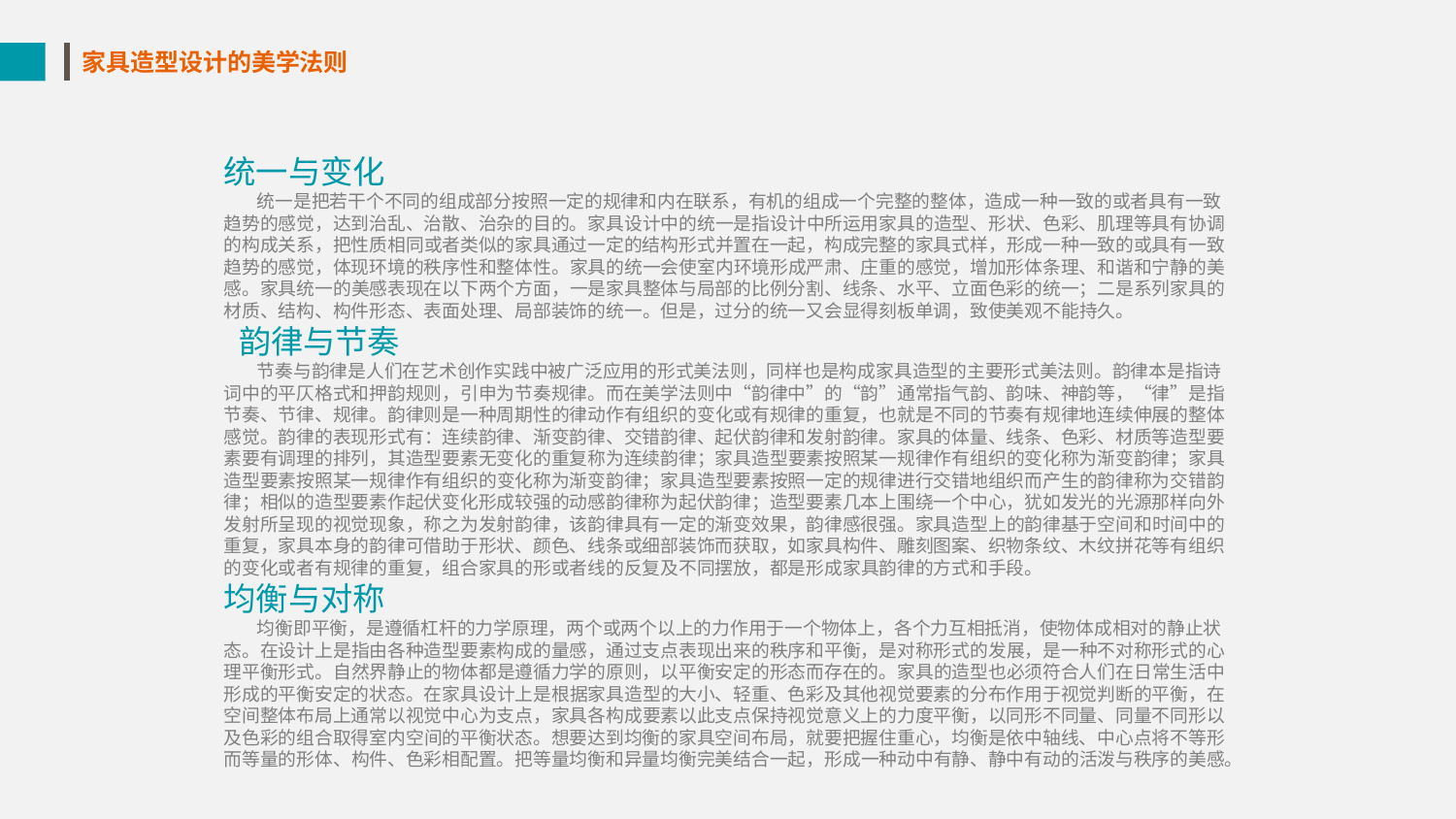

家具造型设计的美学法则

统一与变化
       统一是把若干个不同的组成部分按照一定的规律和内在联系，有机的组成一个完整的整体，造成一种一致的或者具有一致趋势的感觉，达到治乱、治散、治杂的目的。家具设计中的统一是指设计中所运用家具的造型、形状、色彩、肌理等具有协调的构成关系，把性质相同或者类似的家具通过一定的结构形式并置在一起，构成完整的家具式样，形成一种一致的或具有一致趋势的感觉，体现环境的秩序性和整体性。家具的统一会使室内环境形成严肃、庄重的感觉，增加形体条理、和谐和宁静的美感。家具统一的美感表现在以下两个方面，一是家具整体与局部的比例分割、线条、水平、立面色彩的统一；二是系列家具的材质、结构、构件形态、表面处理、局部装饰的统一。但是，过分的统一又会显得刻板单调，致使美观不能持久。
 韵律与节奏
       节奏与韵律是人们在艺术创作实践中被广泛应用的形式美法则，同样也是构成家具造型的主要形式美法则。韵律本是指诗词中的平仄格式和押韵规则，引申为节奏规律。而在美学法则中“韵律中”的“韵”通常指气韵、韵味、神韵等，“律”是指节奏、节律、规律。韵律则是一种周期性的律动作有组织的变化或有规律的重复，也就是不同的节奏有规律地连续伸展的整体感觉。韵律的表现形式有：连续韵律、渐变韵律、交错韵律、起伏韵律和发射韵律。家具的体量、线条、色彩、材质等造型要素要有调理的排列，其造型要素无变化的重复称为连续韵律；家具造型要素按照某一规律作有组织的变化称为渐变韵律；家具造型要素按照某一规律作有组织的变化称为渐变韵律；家具造型要素按照一定的规律进行交错地组织而产生的韵律称为交错韵律；相似的造型要素作起伏变化形成较强的动感韵律称为起伏韵律；造型要素几本上围绕一个中心，犹如发光的光源那样向外发射所呈现的视觉现象，称之为发射韵律，该韵律具有一定的渐变效果，韵律感很强。家具造型上的韵律基于空间和时间中的重复，家具本身的韵律可借助于形状、颜色、线条或细部装饰而获取，如家具构件、雕刻图案、织物条纹、木纹拼花等有组织的变化或者有规律的重复，组合家具的形或者线的反复及不同摆放，都是形成家具韵律的方式和手段。
均衡与对称
       均衡即平衡，是遵循杠杆的力学原理，两个或两个以上的力作用于一个物体上，各个力互相抵消，使物体成相对的静止状态。在设计上是指由各种造型要素构成的量感，通过支点表现出来的秩序和平衡，是对称形式的发展，是一种不对称形式的心理平衡形式。自然界静止的物体都是遵循力学的原则，以平衡安定的形态而存在的。家具的造型也必须符合人们在日常生活中形成的平衡安定的状态。在家具设计上是根据家具造型的大小、轻重、色彩及其他视觉要素的分布作用于视觉判断的平衡，在空间整体布局上通常以视觉中心为支点，家具各构成要素以此支点保持视觉意义上的力度平衡，以同形不同量、同量不同形以及色彩的组合取得室内空间的平衡状态。想要达到均衡的家具空间布局，就要把握住重心，均衡是依中轴线、中心点将不等形而等量的形体、构件、色彩相配置。把等量均衡和异量均衡完美结合一起，形成一种动中有静、静中有动的活泼与秩序的美感。